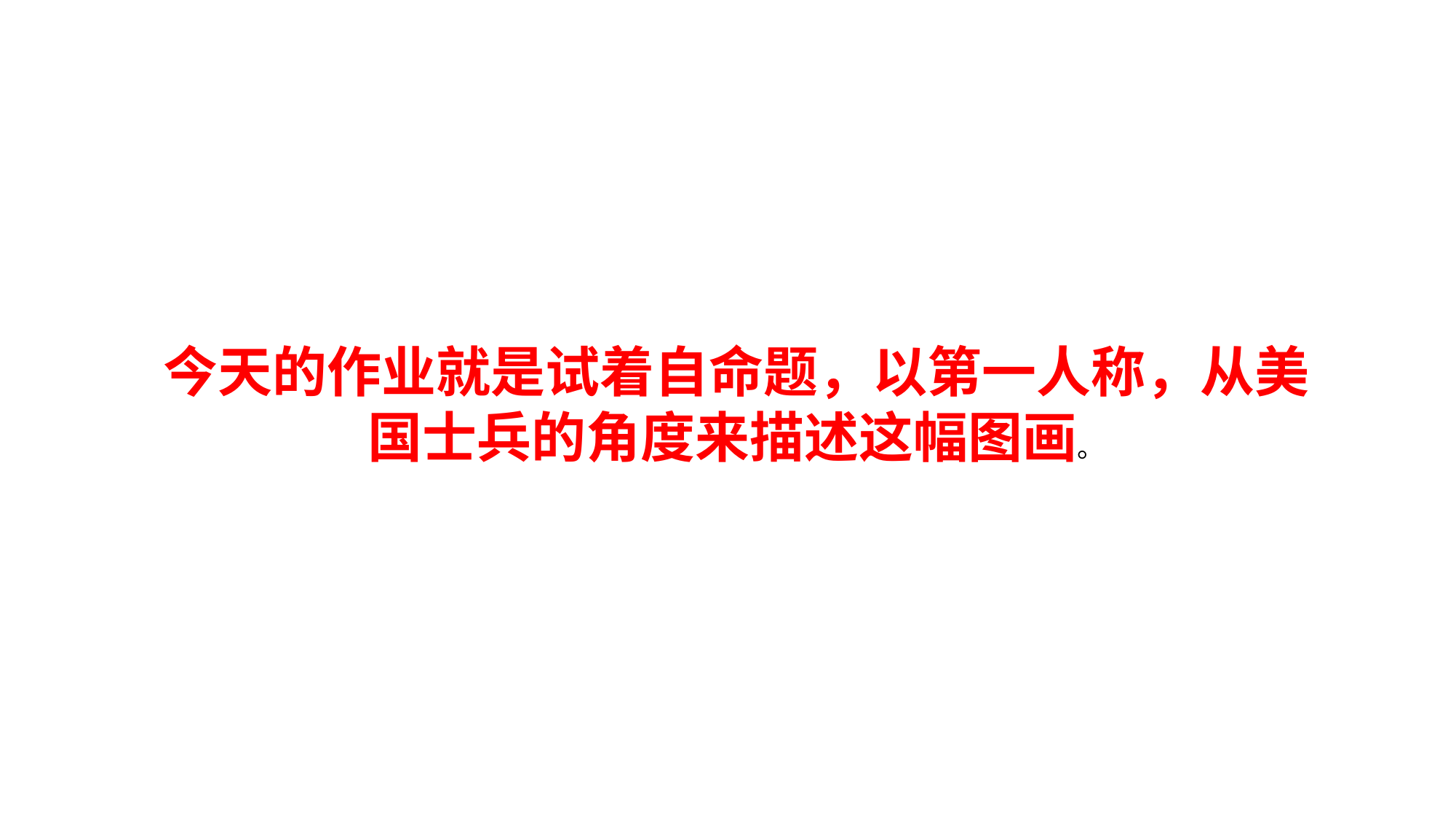

今天的作业就是试着自命题，以第一人称，从美国士兵的角度来描述这幅图画。